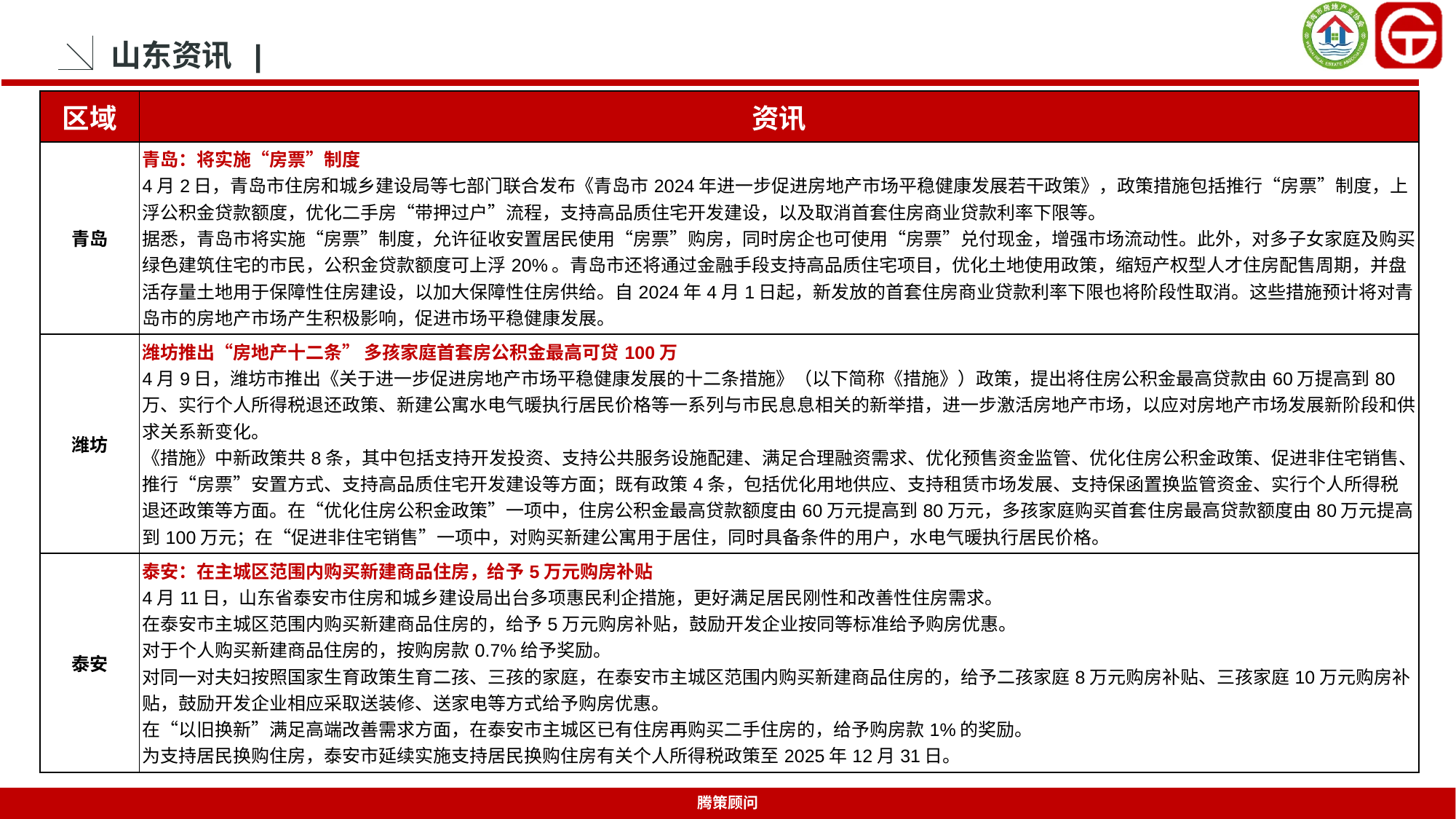

山东资讯  |
| 区域 | 资讯 |
| --- | --- |
| 青岛 | 青岛：将实施“房票”制度 4月2日，青岛市住房和城乡建设局等七部门联合发布《青岛市2024年进一步促进房地产市场平稳健康发展若干政策》，政策措施包括推行“房票”制度，上浮公积金贷款额度，优化二手房“带押过户”流程，支持高品质住宅开发建设，以及取消首套住房商业贷款利率下限等。 据悉，青岛市将实施“房票”制度，允许征收安置居民使用“房票”购房，同时房企也可使用“房票”兑付现金，增强市场流动性。此外，对多子女家庭及购买绿色建筑住宅的市民，公积金贷款额度可上浮20%。青岛市还将通过金融手段支持高品质住宅项目，优化土地使用政策，缩短产权型人才住房配售周期，并盘活存量土地用于保障性住房建设，以加大保障性住房供给。自2024年4月1日起，新发放的首套住房商业贷款利率下限也将阶段性取消。这些措施预计将对青岛市的房地产市场产生积极影响，促进市场平稳健康发展。 |
| 潍坊 | 潍坊推出“房地产十二条” 多孩家庭首套房公积金最高可贷100万 4月9日，潍坊市推出《关于进一步促进房地产市场平稳健康发展的十二条措施》（以下简称《措施》）政策，提出将住房公积金最高贷款由60万提高到80万、实行个人所得税退还政策、新建公寓水电气暖执行居民价格等一系列与市民息息相关的新举措，进一步激活房地产市场，以应对房地产市场发展新阶段和供求关系新变化。 《措施》中新政策共8条，其中包括支持开发投资、支持公共服务设施配建、满足合理融资需求、优化预售资金监管、优化住房公积金政策、促进非住宅销售、推行“房票”安置方式、支持高品质住宅开发建设等方面；既有政策4条，包括优化用地供应、支持租赁市场发展、支持保函置换监管资金、实行个人所得税退还政策等方面。在“优化住房公积金政策”一项中，住房公积金最高贷款额度由60万元提高到80万元，多孩家庭购买首套住房最高贷款额度由80万元提高到100万元；在“促进非住宅销售”一项中，对购买新建公寓用于居住，同时具备条件的用户，水电气暖执行居民价格。 |
| 泰安 | 泰安：在主城区范围内购买新建商品住房，给予5万元购房补贴 4月11日，山东省泰安市住房和城乡建设局出台多项惠民利企措施，更好满足居民刚性和改善性住房需求。 在泰安市主城区范围内购买新建商品住房的，给予5万元购房补贴，鼓励开发企业按同等标准给予购房优惠。 对于个人购买新建商品住房的，按购房款0.7%给予奖励。 对同一对夫妇按照国家生育政策生育二孩、三孩的家庭，在泰安市主城区范围内购买新建商品住房的，给予二孩家庭8万元购房补贴、三孩家庭10万元购房补贴，鼓励开发企业相应采取送装修、送家电等方式给予购房优惠。 在“以旧换新”满足高端改善需求方面，在泰安市主城区已有住房再购买二手住房的，给予购房款1%的奖励。 为支持居民换购住房，泰安市延续实施支持居民换购住房有关个人所得税政策至2025年12月31日。 |